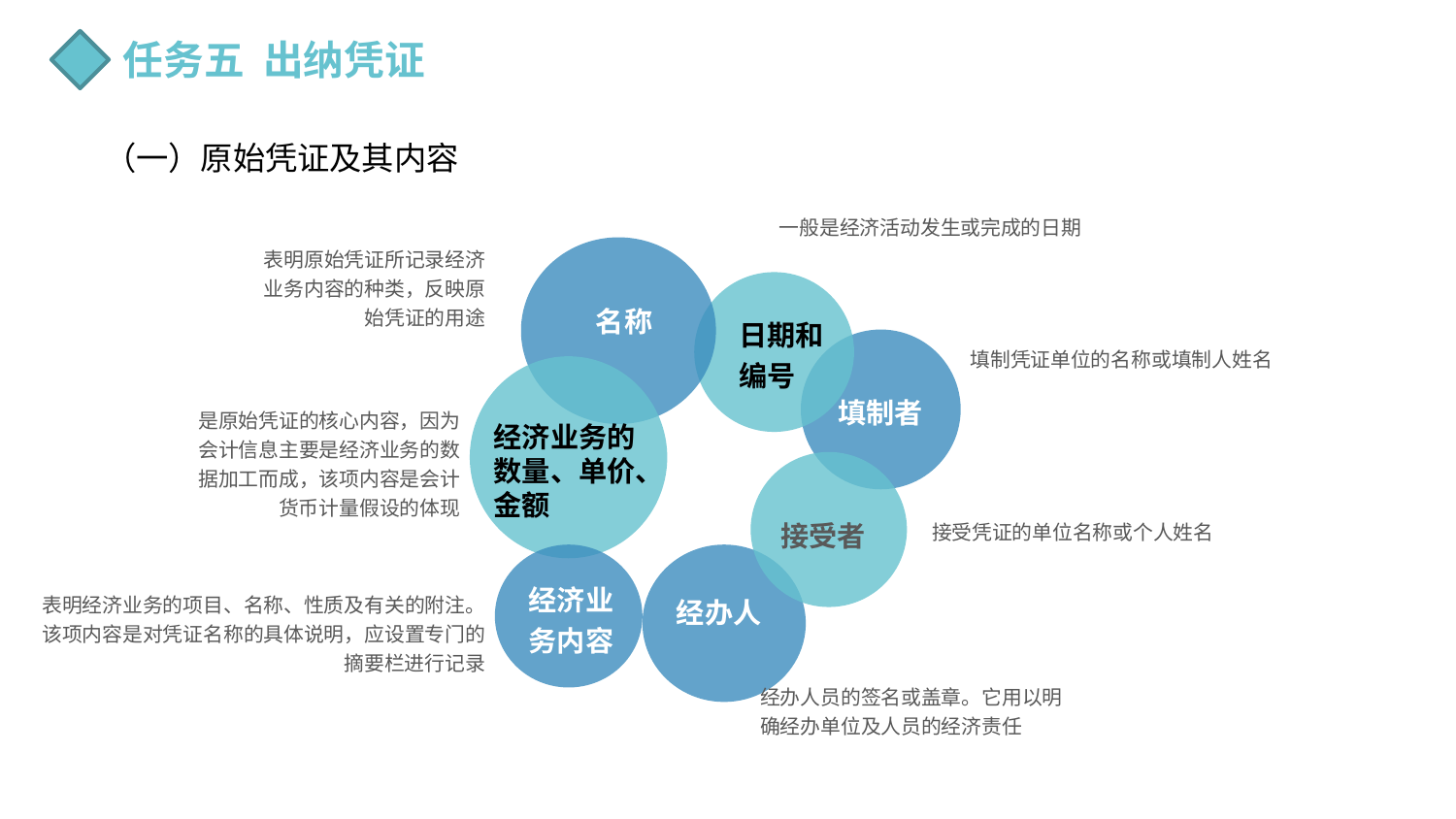

任务五  出纳凭证

（一）原始凭证及其内容
一般是经济活动发生或完成的日期
表明原始凭证所记录经济业务内容的种类，反映原始凭证的用途

名称
日期和编号

填制凭证单位的名称或填制人姓名

填制者
是原始凭证的核心内容，因为会计信息主要是经济业务的数据加工而成，该项内容是会计货币计量假设的体现
经济业务的数量、单价、金额

接受者
接受凭证的单位名称或个人姓名

经济业务内容
表明经济业务的项目、名称、性质及有关的附注。
该项内容是对凭证名称的具体说明，应设置专门的摘要栏进行记录
经办人
经办人员的签名或盖章。它用以明确经办单位及人员的经济责任